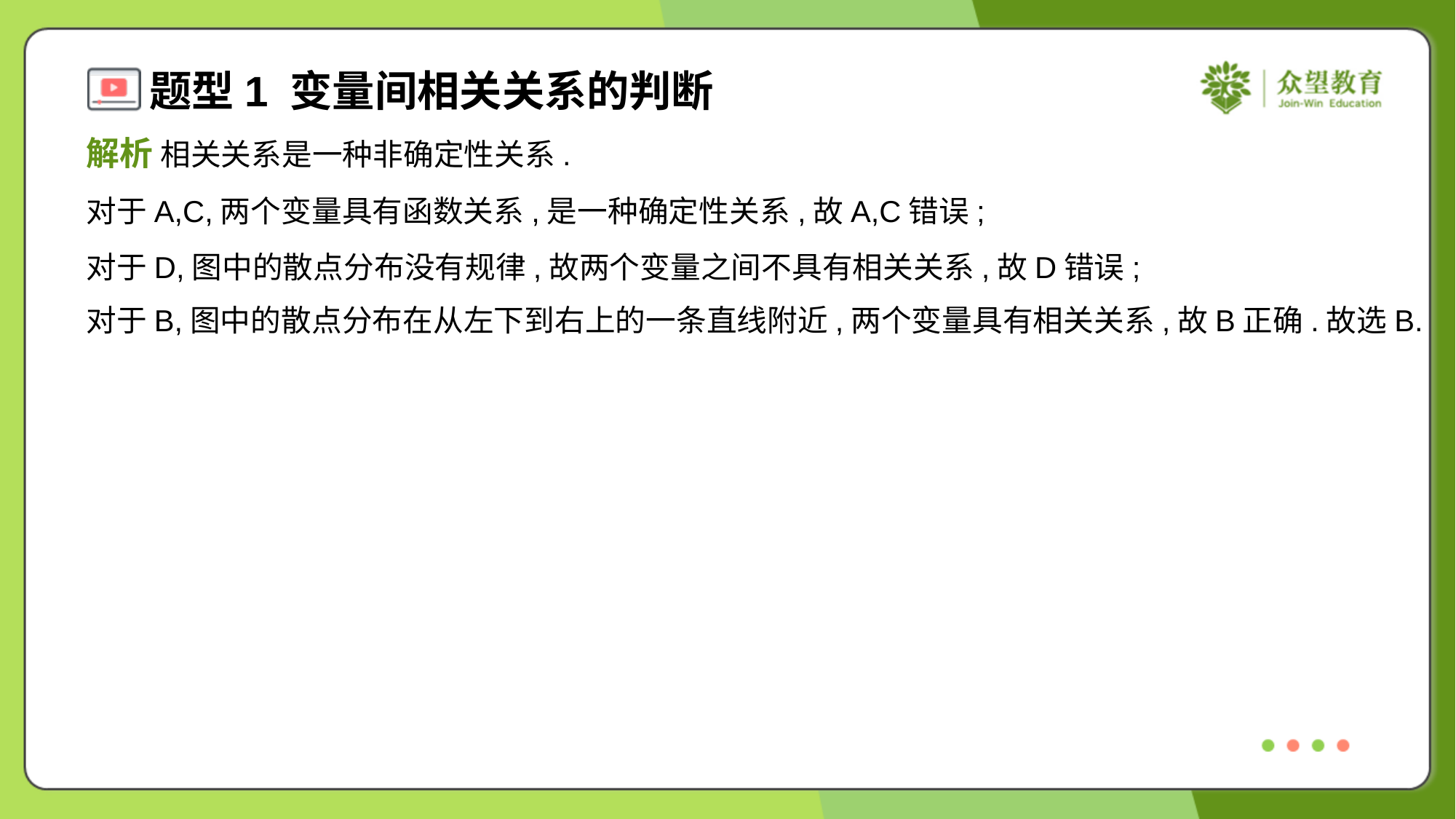

解析 相关关系是一种非确定性关系.
对于A,C,两个变量具有函数关系,是一种确定性关系,故A,C错误;
对于D,图中的散点分布没有规律,故两个变量之间不具有相关关系,故D错误;
对于B,图中的散点分布在从左下到右上的一条直线附近,两个变量具有相关关系,故B正确.故选B.